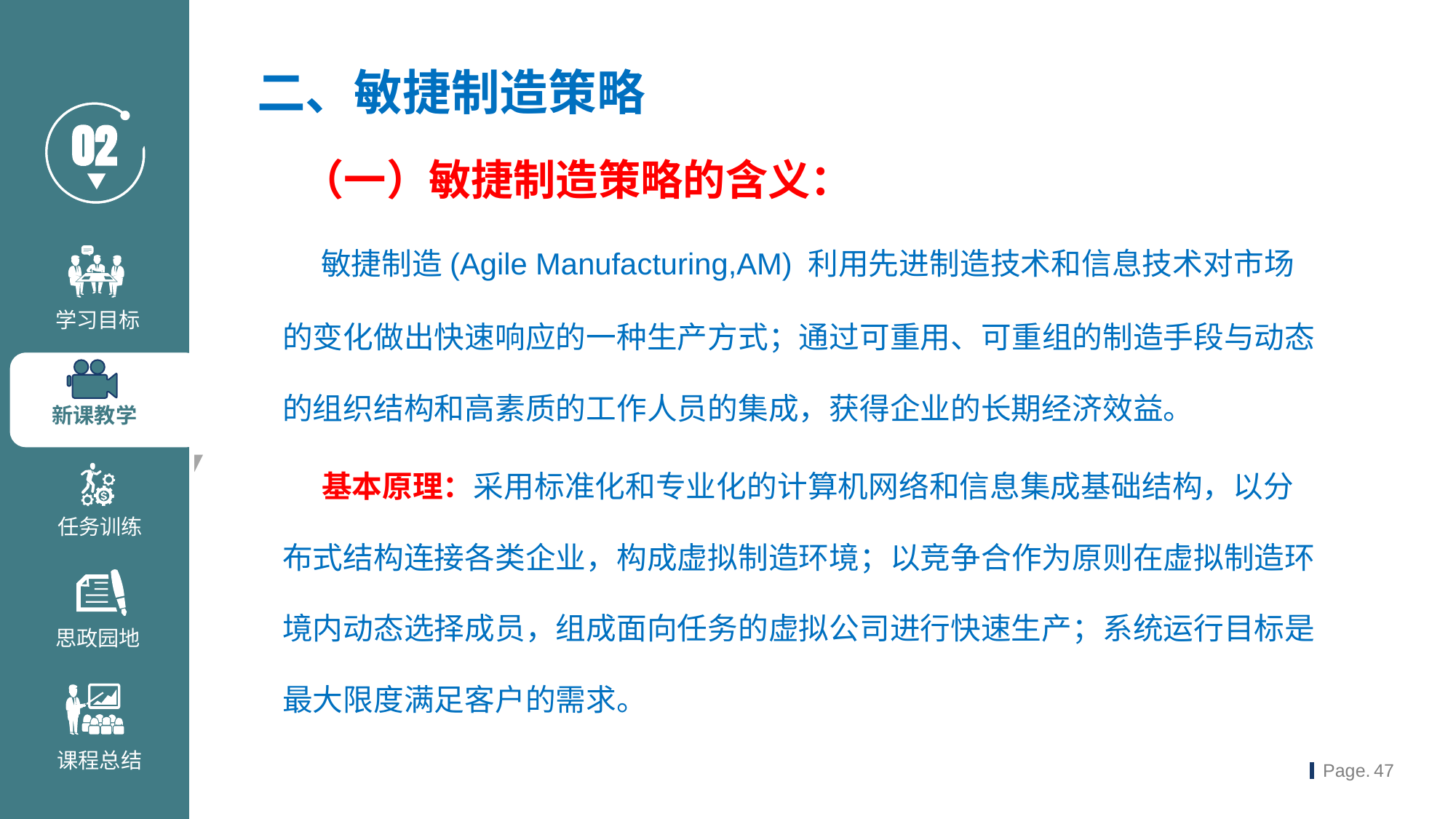

二、敏捷制造策略
      （一）敏捷制造策略的含义：
        敏捷制造(Agile Manufacturing,AM) 利用先进制造技术和信息技术对市场的变化做出快速响应的一种生产方式；通过可重用、可重组的制造手段与动态的组织结构和高素质的工作人员的集成，获得企业的长期经济效益。
            基本原理：采用标准化和专业化的计算机网络和信息集成基础结构，以分布式结构连接各类企业，构成虚拟制造环境；以竞争合作为原则在虚拟制造环境内动态选择成员，组成面向任务的虚拟公司进行快速生产；系统运行目标是最大限度满足客户的需求。